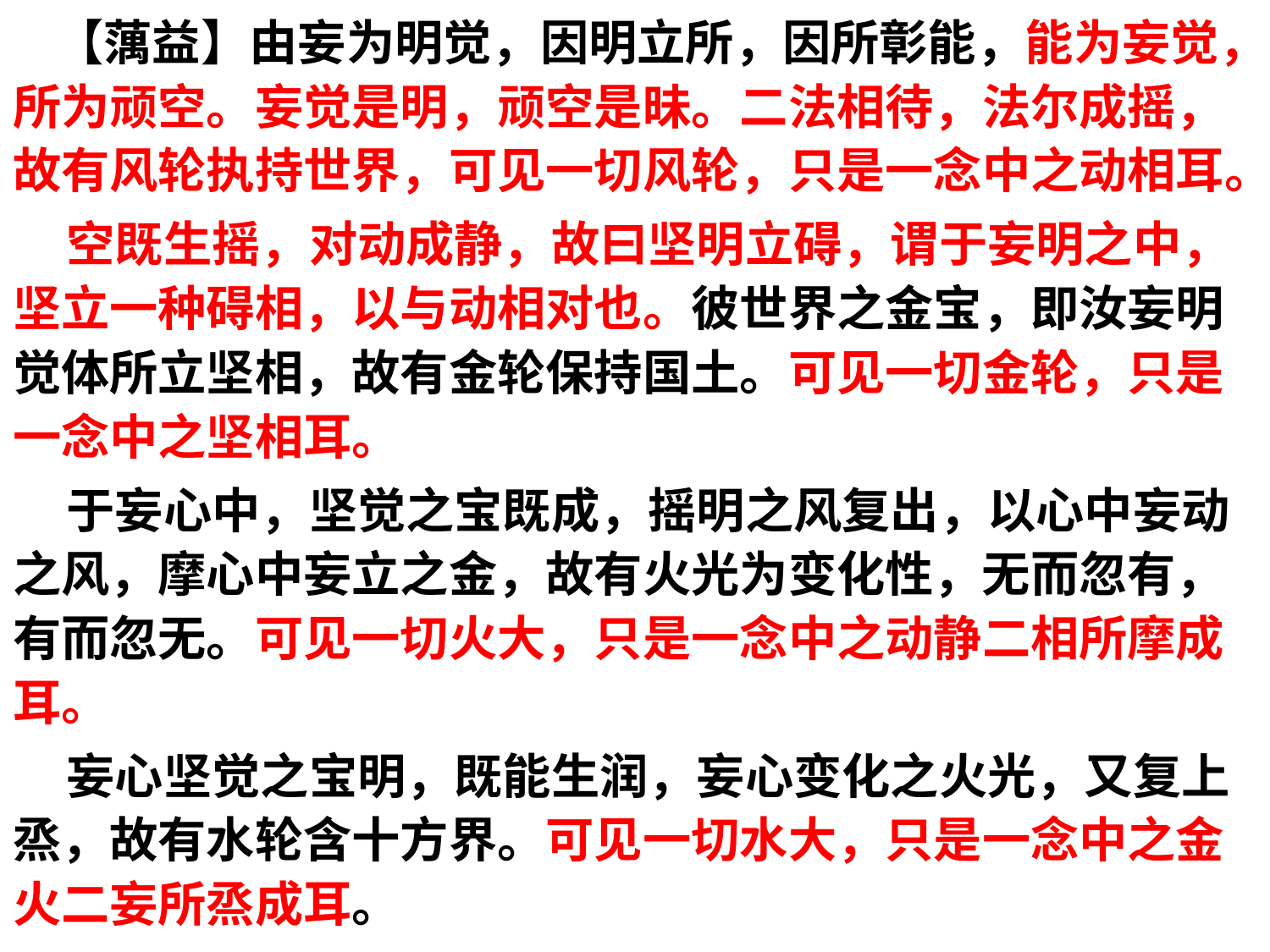

【蕅益】由妄为明觉，因明立所，因所彰能，能为妄觉，所为顽空。妄觉是明，顽空是昧。二法相待，法尔成摇，故有风轮执持世界，可见一切风轮，只是一念中之动相耳。
    空既生摇，对动成静，故曰坚明立碍，谓于妄明之中，坚立一种碍相，以与动相对也。彼世界之金宝，即汝妄明觉体所立坚相，故有金轮保持国土。可见一切金轮，只是一念中之坚相耳。
    于妄心中，坚觉之宝既成，摇明之风复出，以心中妄动之风，摩心中妄立之金，故有火光为变化性，无而忽有，有而忽无。可见一切火大，只是一念中之动静二相所摩成耳。
    妄心坚觉之宝明，既能生润，妄心变化之火光，又复上烝，故有水轮含十方界。可见一切水大，只是一念中之金火二妄所烝成耳。